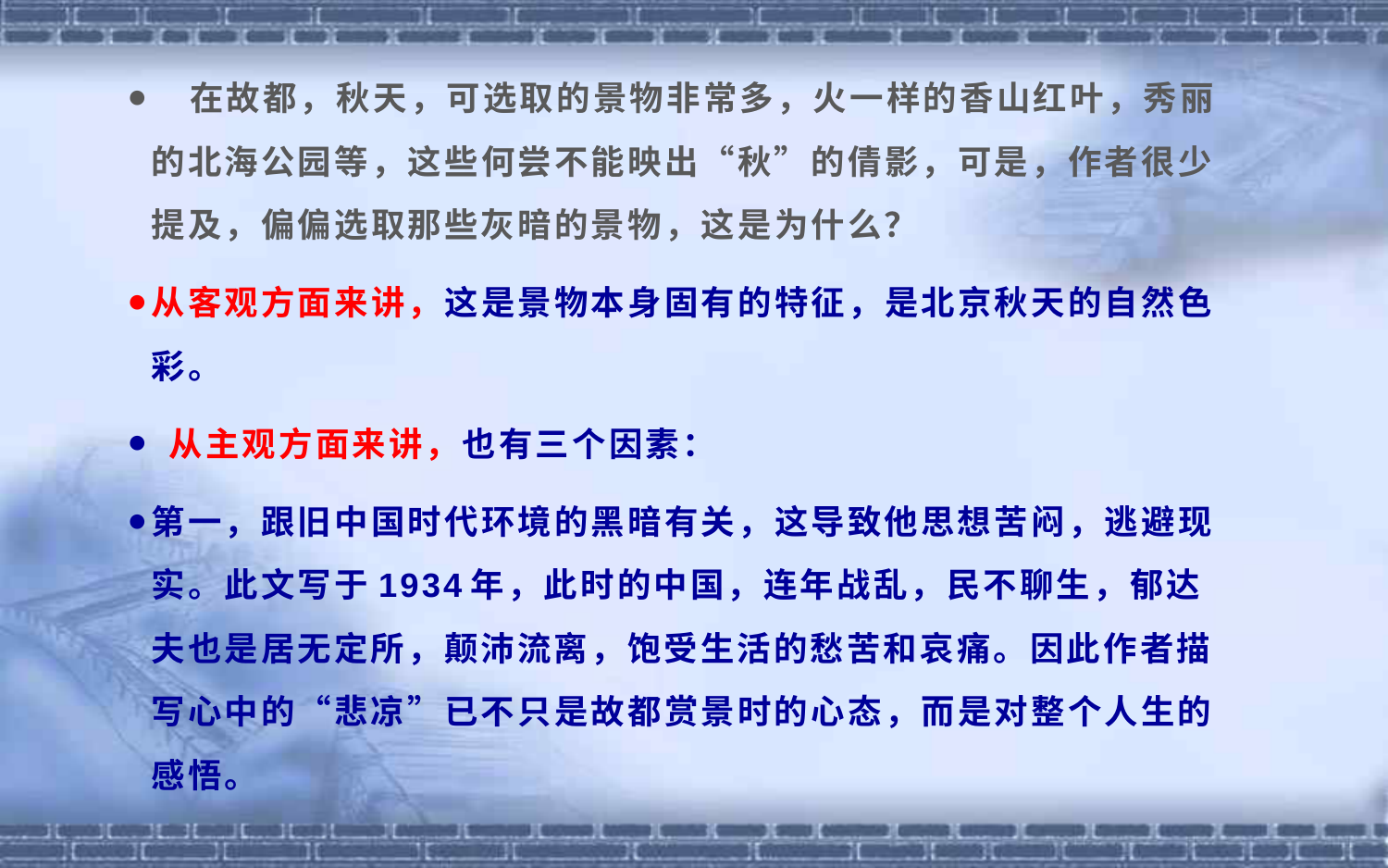

在故都，秋天，可选取的景物非常多，火一样的香山红叶，秀丽的北海公园等，这些何尝不能映出“秋”的倩影，可是，作者很少提及，偏偏选取那些灰暗的景物，这是为什么？
从客观方面来讲，这是景物本身固有的特征，是北京秋天的自然色彩。
 从主观方面来讲，也有三个因素：
第一，跟旧中国时代环境的黑暗有关，这导致他思想苦闷，逃避现实。此文写于1934年，此时的中国，连年战乱，民不聊生，郁达夫也是居无定所，颠沛流离，饱受生活的愁苦和哀痛。因此作者描写心中的“悲凉”已不只是故都赏景时的心态，而是对整个人生的感悟。